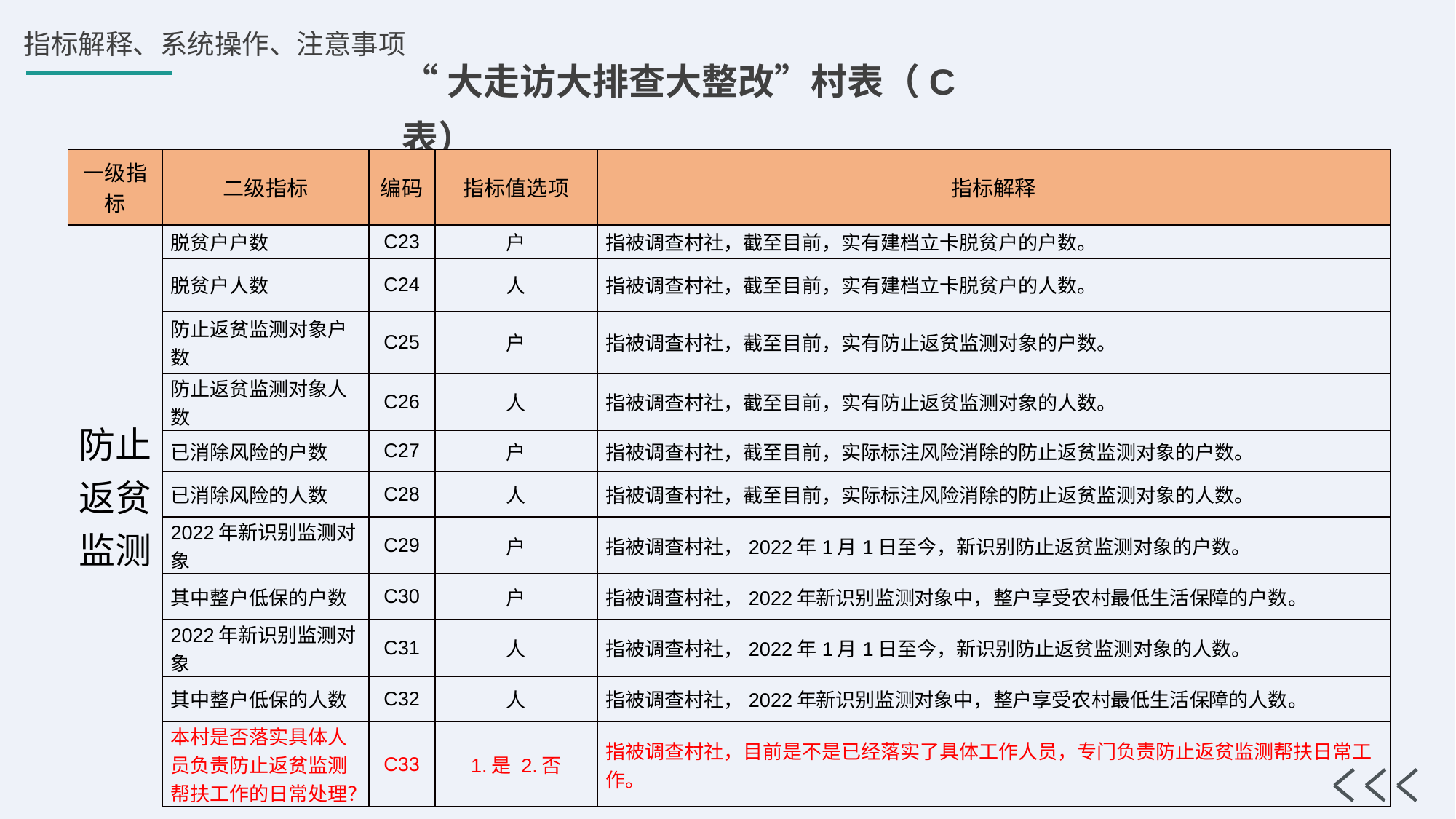

“大走访大排查大整改”村表（C表）
| 一级指标 | 二级指标 | 编码 | 指标值选项 | 指标解释 |
| --- | --- | --- | --- | --- |
| 防止返贫监测 | 脱贫户户数 | C23 | 户 | 指被调查村社，截至目前，实有建档立卡脱贫户的户数。 |
|  | 脱贫户人数 | C24 | 人 | 指被调查村社，截至目前，实有建档立卡脱贫户的人数。 |
|  | 防止返贫监测对象户数 | C25 | 户 | 指被调查村社，截至目前，实有防止返贫监测对象的户数。 |
|  | 防止返贫监测对象人数 | C26 | 人 | 指被调查村社，截至目前，实有防止返贫监测对象的人数。 |
|  | 已消除风险的户数 | C27 | 户 | 指被调查村社，截至目前，实际标注风险消除的防止返贫监测对象的户数。 |
|  | 已消除风险的人数 | C28 | 人 | 指被调查村社，截至目前，实际标注风险消除的防止返贫监测对象的人数。 |
|  | 2022年新识别监测对象 | C29 | 户 | 指被调查村社，2022年1月1日至今，新识别防止返贫监测对象的户数。 |
|  | 其中整户低保的户数 | C30 | 户 | 指被调查村社，2022年新识别监测对象中，整户享受农村最低生活保障的户数。 |
|  | 2022年新识别监测对象 | C31 | 人 | 指被调查村社，2022年1月1日至今，新识别防止返贫监测对象的人数。 |
|  | 其中整户低保的人数 | C32 | 人 | 指被调查村社，2022年新识别监测对象中，整户享受农村最低生活保障的人数。 |
|  | 本村是否落实具体人员负责防止返贫监测帮扶工作的日常处理？ | C33 | 1.是 2.否 | 指被调查村社，目前是不是已经落实了具体工作人员，专门负责防止返贫监测帮扶日常工作。 |